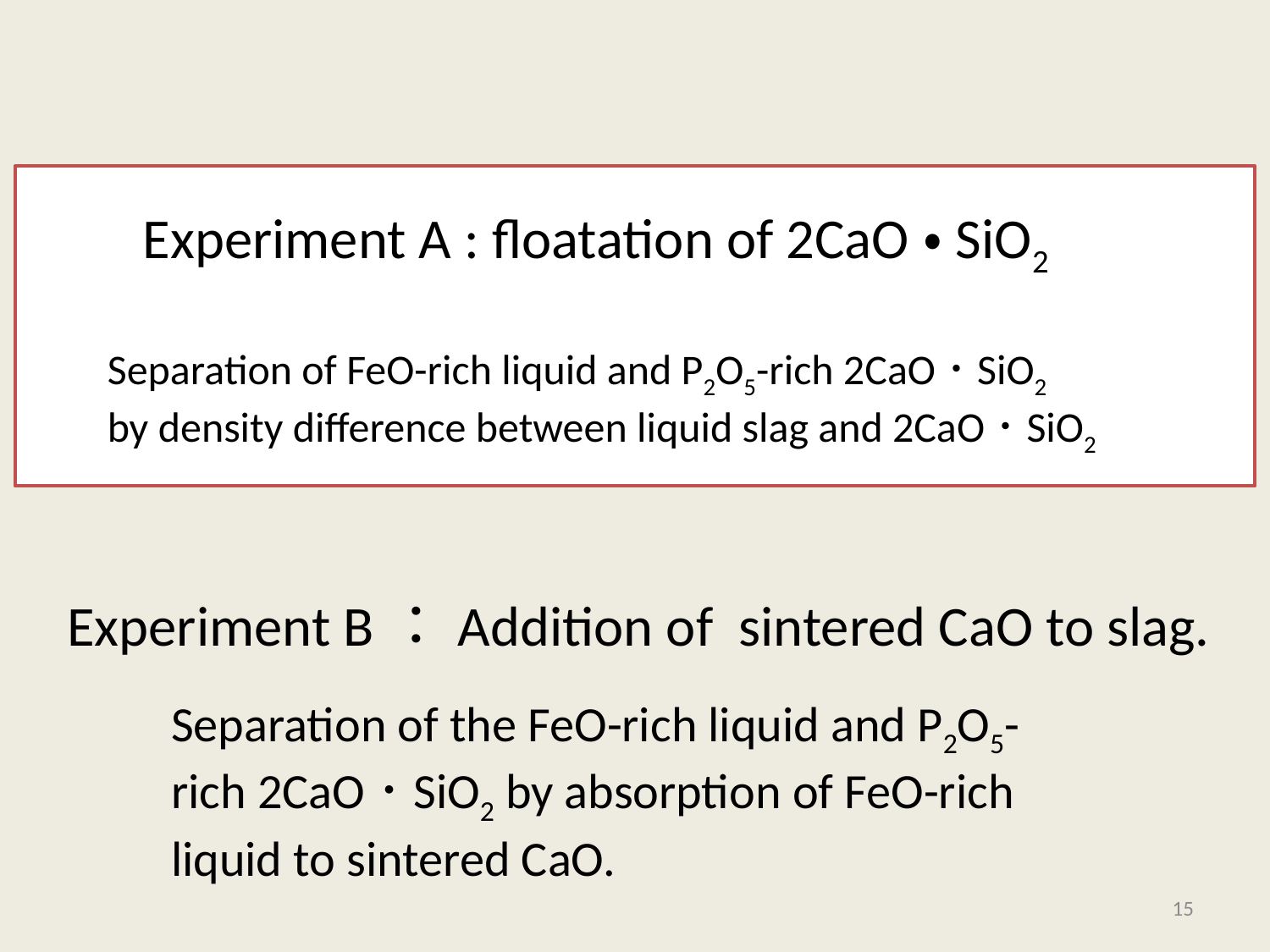

Experiment A : floatation of 2CaO・SiO2
Separation of FeO-rich liquid and P2O5-rich 2CaO･SiO2
by density difference between liquid slag and 2CaO･SiO2
Experiment B：Addition of  sintered CaO to slag.
Separation of the FeO-rich liquid and P2O5-rich 2CaO･SiO2 by absorption of FeO-rich liquid to sintered CaO.
15